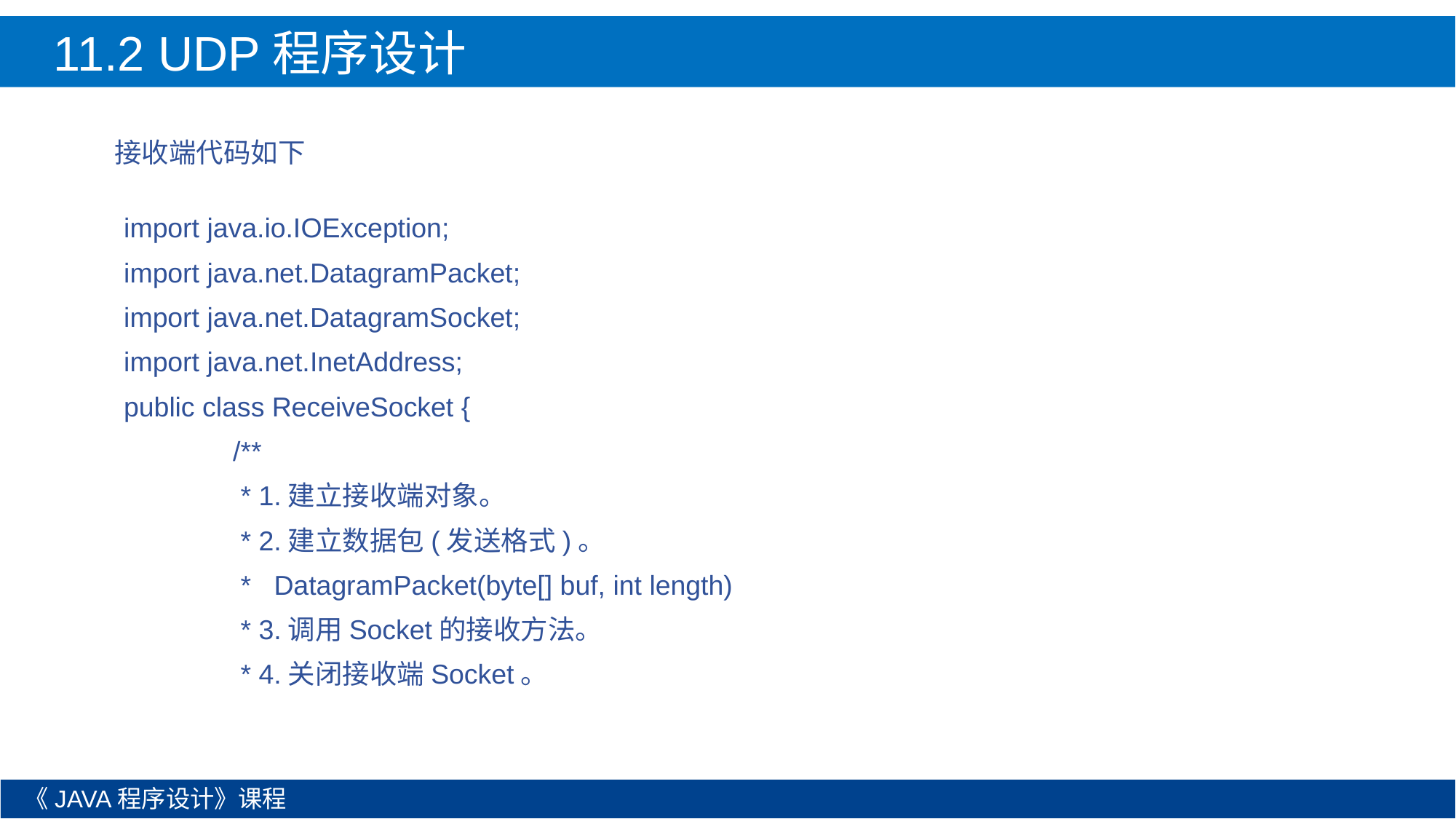

11.2 UDP程序设计
接收端代码如下
import java.io.IOException;
import java.net.DatagramPacket;
import java.net.DatagramSocket;
import java.net.InetAddress;
public class ReceiveSocket {
	/**
	 * 1.建立接收端对象。
	 * 2.建立数据包(发送格式)。
	 *   DatagramPacket(byte[] buf, int length)
	 * 3.调用Socket的接收方法。
	 * 4.关闭接收端Socket。
《JAVA程序设计》课程